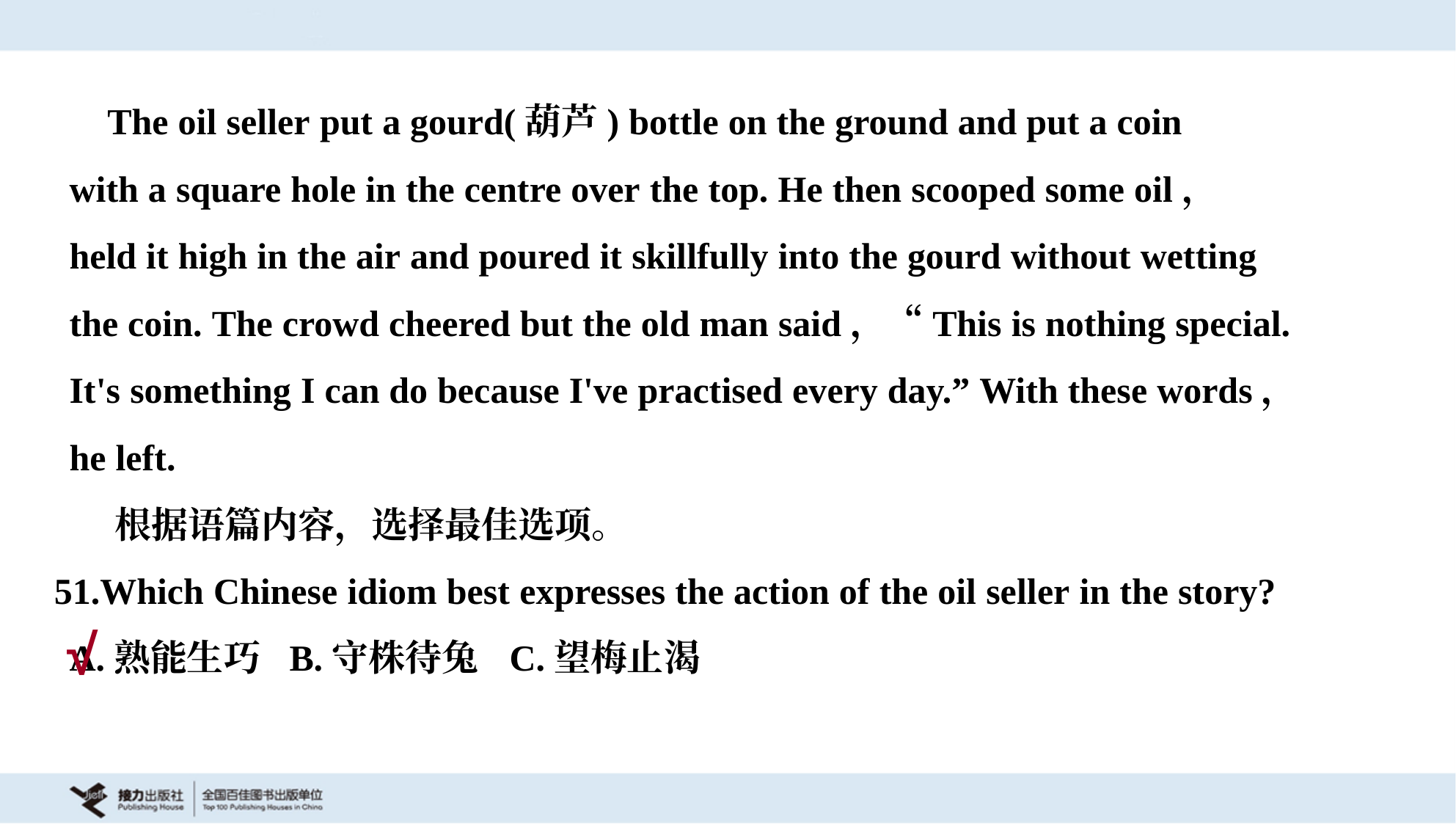

The oil seller put a gourd(葫芦) bottle on the ground and put a coin
with a square hole in the centre over the top. He then scooped some oil，
held it high in the air and poured it skillfully into the gourd without wetting
the coin. The crowd cheered but the old man said，“This is nothing special.
It's something I can do because I've practised every day.” With these words，
he left.
    根据语篇内容，选择最佳选项。
51.Which Chinese idiom best expresses the action of the oil seller in the story?
A.熟能生巧	B.守株待兔	C.望梅止渴
√